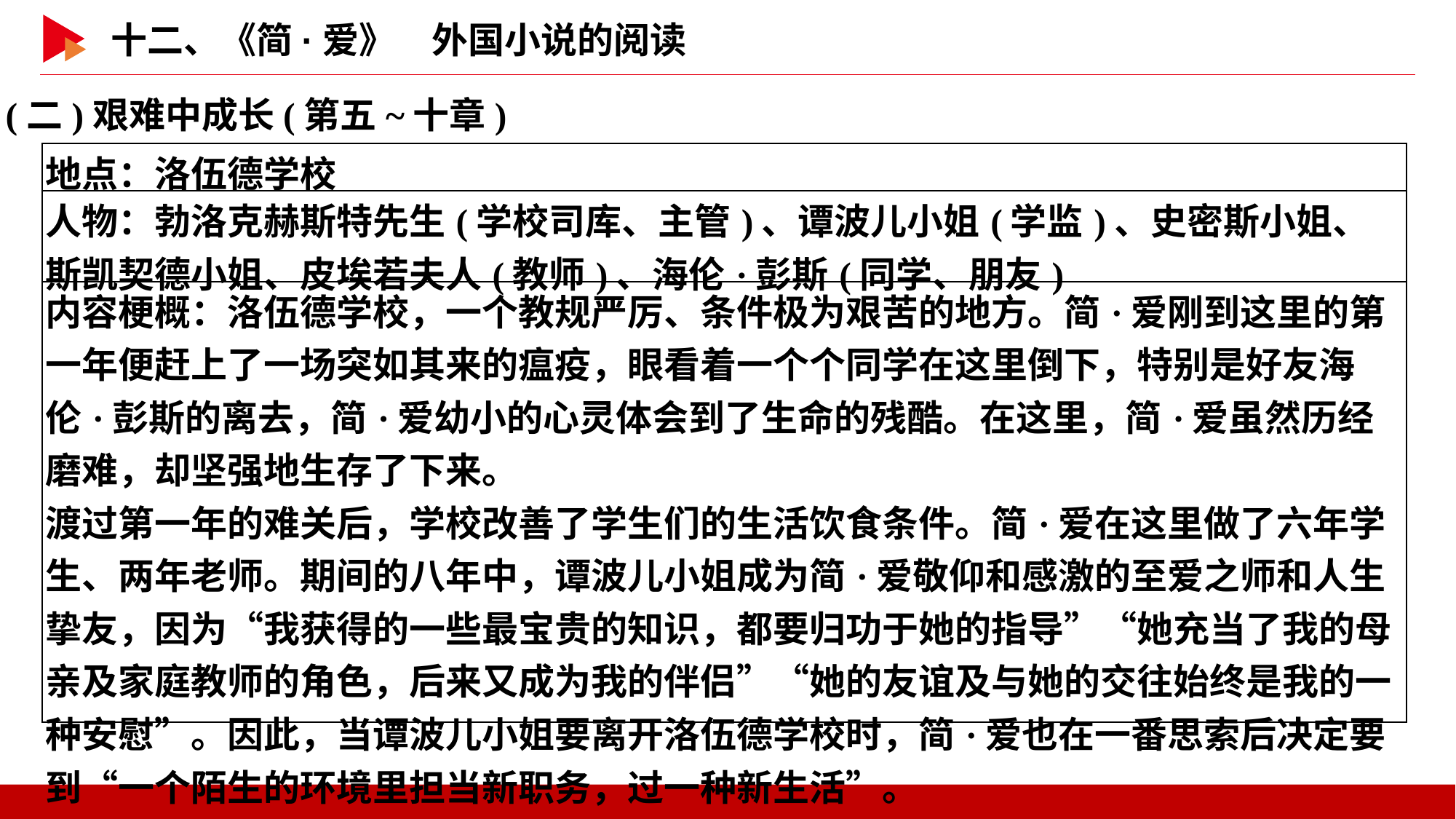

(二)艰难中成长(第五~十章)
| 地点：洛伍德学校 |
| --- |
| 人物：勃洛克赫斯特先生(学校司库、主管)、谭波儿小姐(学监)、史密斯小姐、斯凯契德小姐、皮埃若夫人(教师)、海伦·彭斯(同学、朋友) |
| 内容梗概：洛伍德学校，一个教规严厉、条件极为艰苦的地方。简·爱刚到这里的第一年便赶上了一场突如其来的瘟疫，眼看着一个个同学在这里倒下，特别是好友海伦·彭斯的离去，简·爱幼小的心灵体会到了生命的残酷。在这里，简·爱虽然历经磨难，却坚强地生存了下来。 渡过第一年的难关后，学校改善了学生们的生活饮食条件。简·爱在这里做了六年学生、两年老师。期间的八年中，谭波儿小姐成为简·爱敬仰和感激的至爱之师和人生挚友，因为“我获得的一些最宝贵的知识，都要归功于她的指导”“她充当了我的母亲及家庭教师的角色，后来又成为我的伴侣”“她的友谊及与她的交往始终是我的一种安慰”。因此，当谭波儿小姐要离开洛伍德学校时，简·爱也在一番思索后决定要到“一个陌生的环境里担当新职务，过一种新生活”。 |